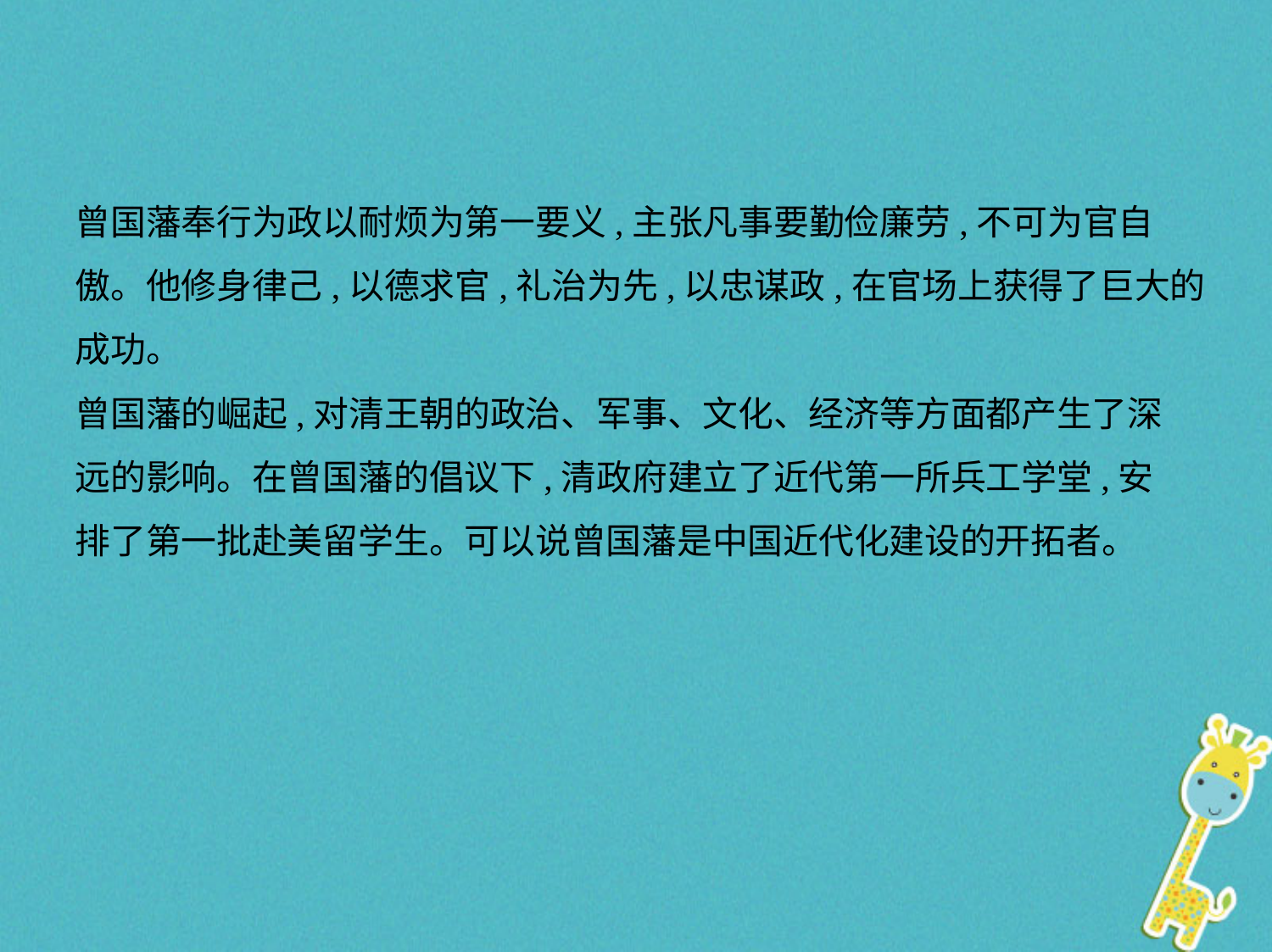

曾国藩奉行为政以耐烦为第一要义,主张凡事要勤俭廉劳,不可为官自
傲。他修身律己,以德求官,礼治为先,以忠谋政,在官场上获得了巨大的
成功。
曾国藩的崛起,对清王朝的政治、军事、文化、经济等方面都产生了深
远的影响。在曾国藩的倡议下,清政府建立了近代第一所兵工学堂,安
排了第一批赴美留学生。可以说曾国藩是中国近代化建设的开拓者。